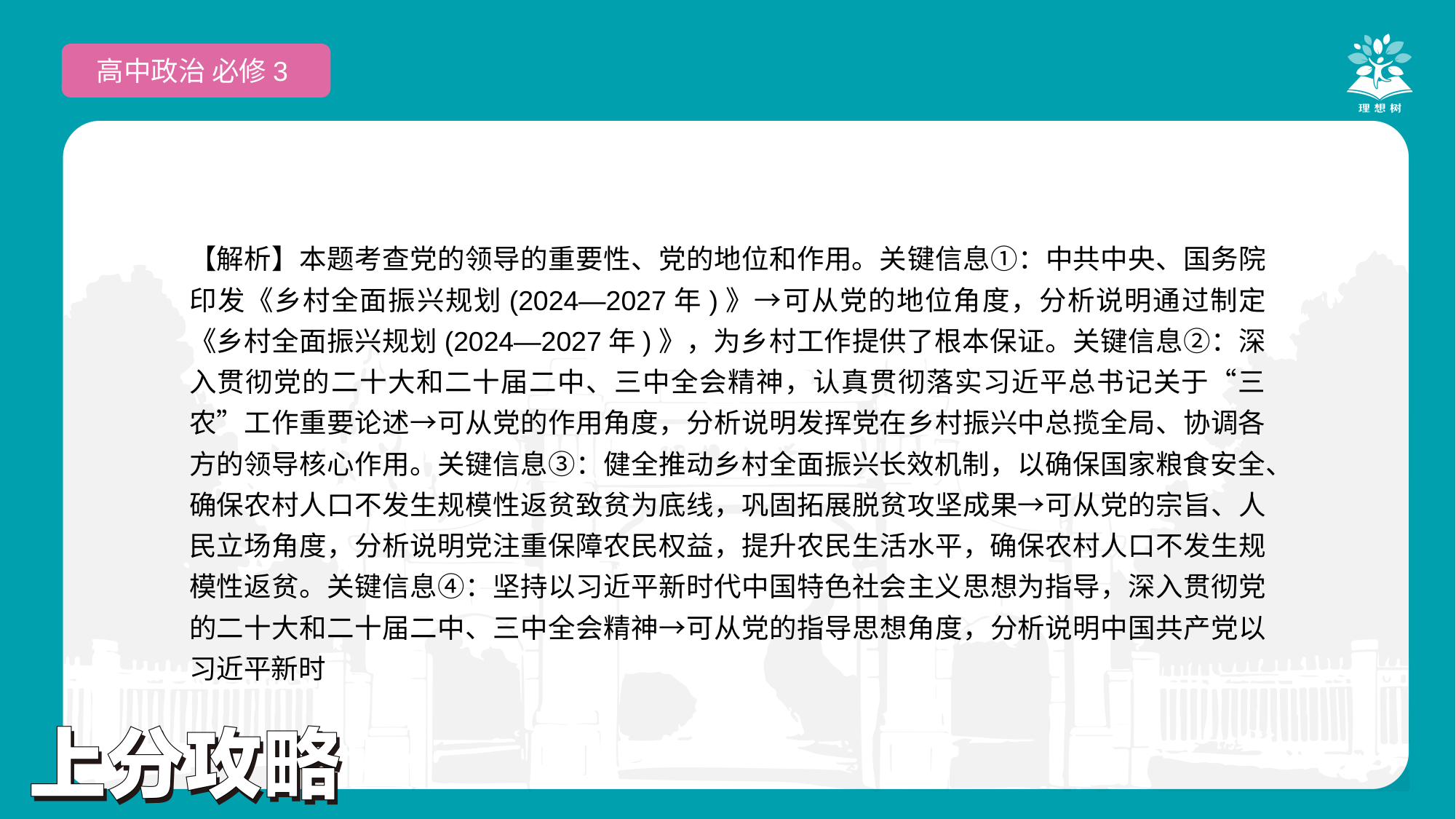

高中政治 必修3
【解析】本题考查党的领导的重要性、党的地位和作用。关键信息①：中共中央、国务院印发《乡村全面振兴规划(2024—2027年)》→可从党的地位角度，分析说明通过制定《乡村全面振兴规划(2024—2027年)》，为乡村工作提供了根本保证。关键信息②：深入贯彻党的二十大和二十届二中、三中全会精神，认真贯彻落实习近平总书记关于“三农”工作重要论述→可从党的作用角度，分析说明发挥党在乡村振兴中总揽全局、协调各方的领导核心作用。关键信息③：健全推动乡村全面振兴长效机制，以确保国家粮食安全、确保农村人口不发生规模性返贫致贫为底线，巩固拓展脱贫攻坚成果→可从党的宗旨、人民立场角度，分析说明党注重保障农民权益，提升农民生活水平，确保农村人口不发生规模性返贫。关键信息④：坚持以习近平新时代中国特色社会主义思想为指导，深入贯彻党的二十大和二十届二中、三中全会精神→可从党的指导思想角度，分析说明中国共产党以习近平新时